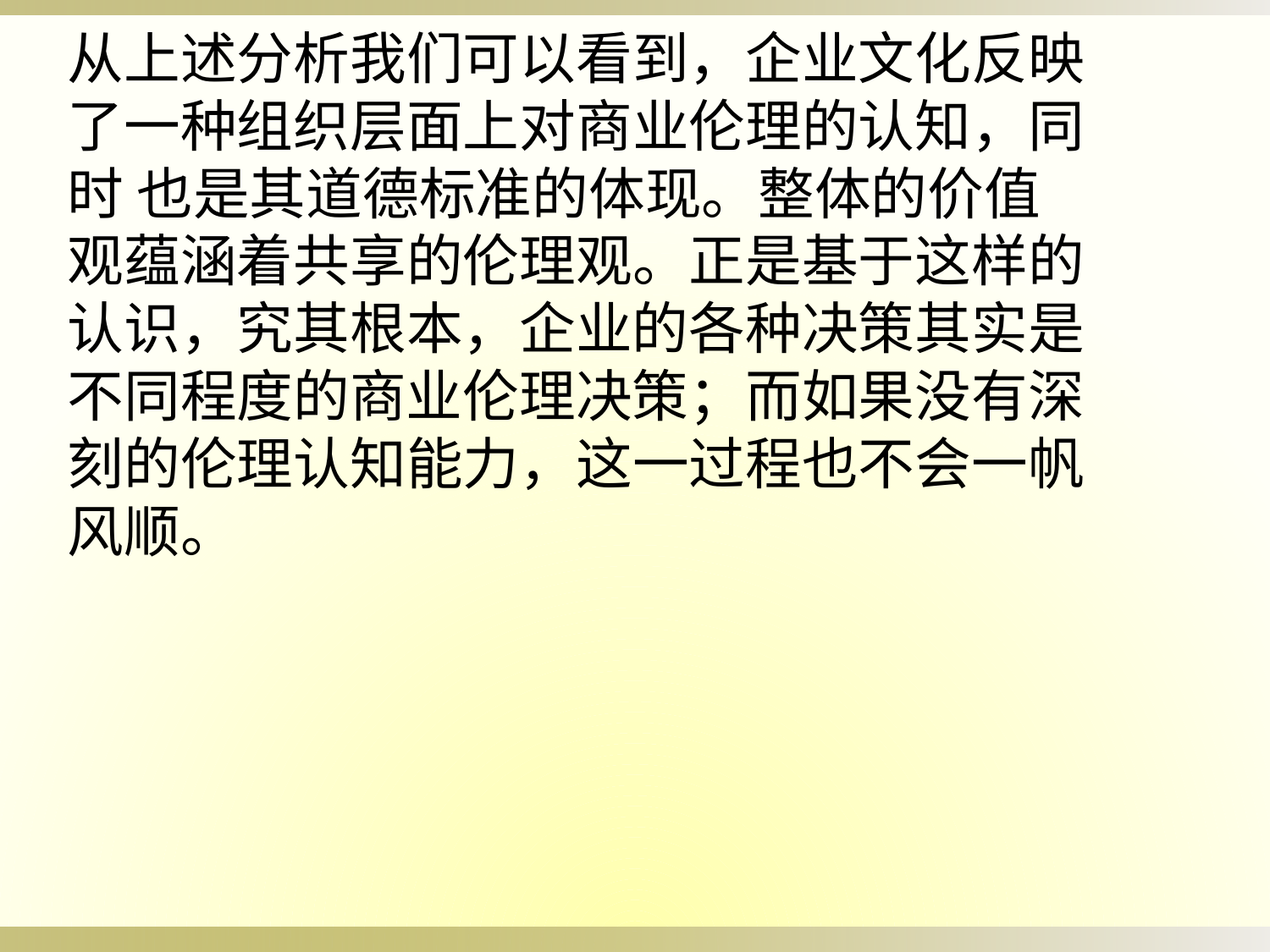

从上述分析我们可以看到，企业文化反映了一种组织层面上对商业伦理的认知，同时 也是其道德标准的体现。整体的价值观蕴涵着共享的伦理观。正是基于这样的认识，究其根本，企业的各种决策其实是不同程度的商业伦理决策；而如果没有深刻的伦理认知能力，这一过程也不会一帆风顺。